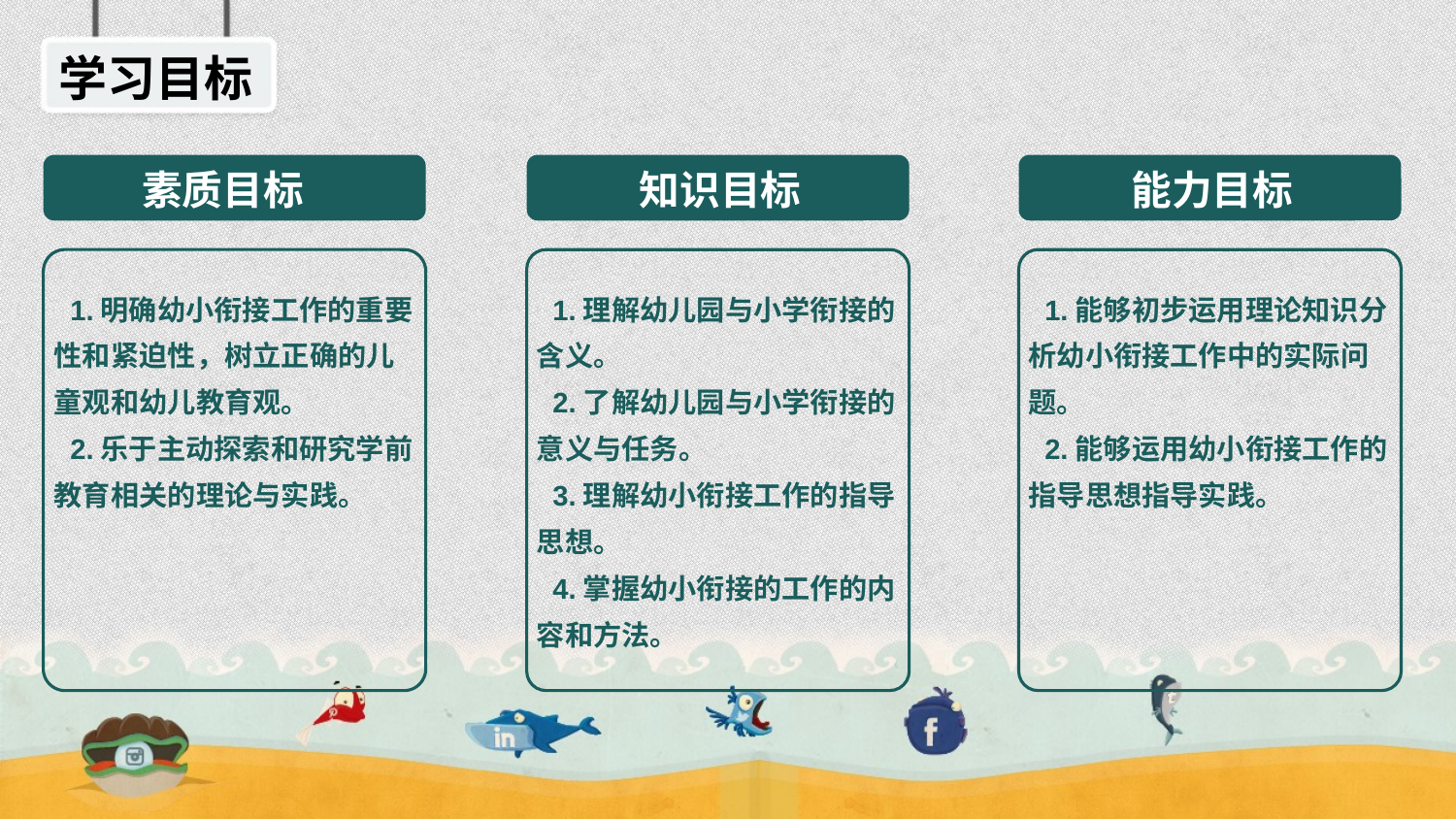

学习目标

素质目标
知识目标
能力目标

  1.明确幼小衔接工作的重要性和紧迫性，树立正确的儿童观和幼儿教育观。
  2.乐于主动探索和研究学前教育相关的理论与实践。
  1.理解幼儿园与小学衔接的含义。
  2.了解幼儿园与小学衔接的意义与任务。
  3.理解幼小衔接工作的指导思想。
  4.掌握幼小衔接的工作的内容和方法。
  1.能够初步运用理论知识分析幼小衔接工作中的实际问题。
  2.能够运用幼小衔接工作的指导思想指导实践。